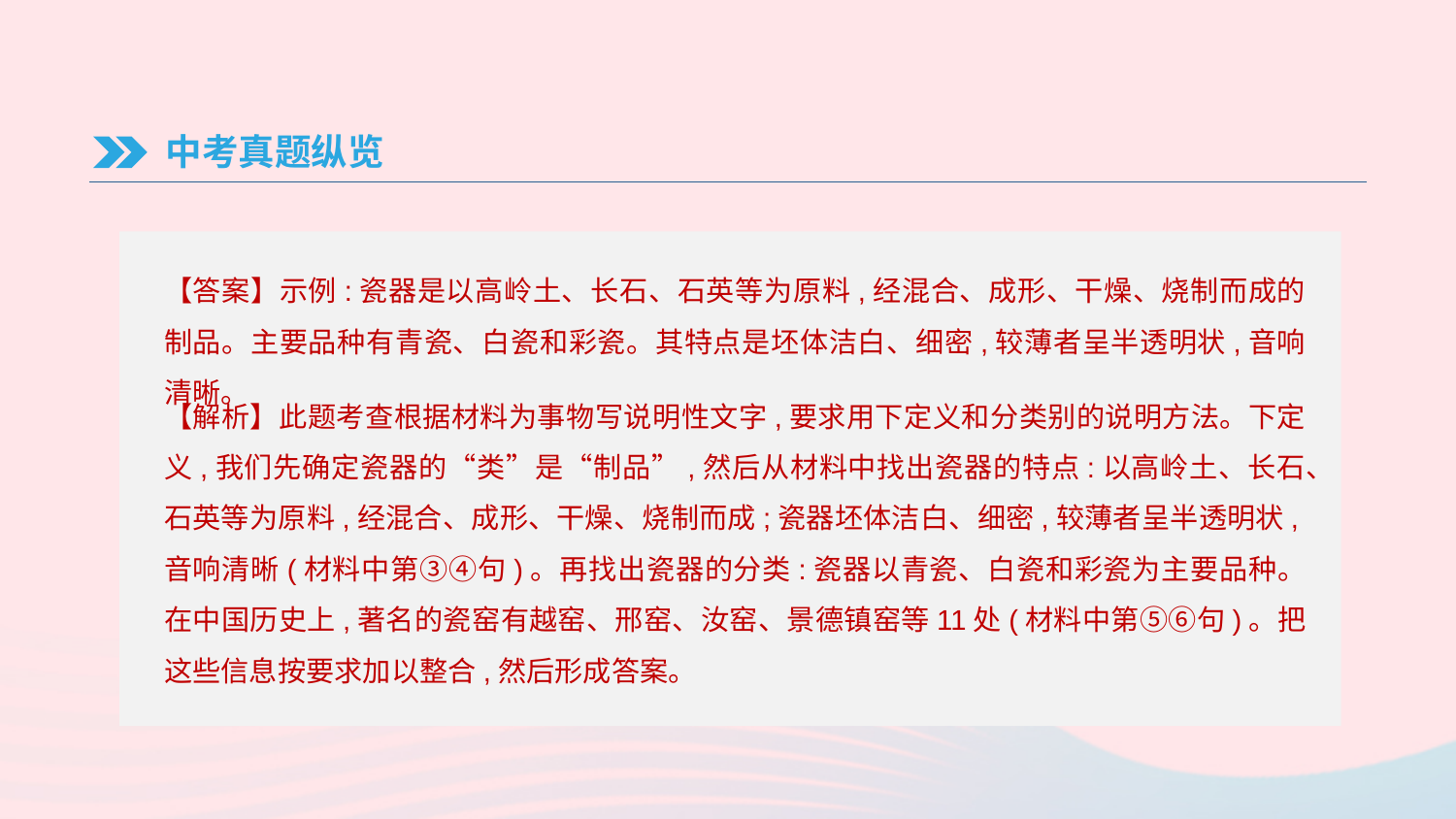

中考真题纵览

【答案】示例:瓷器是以高岭土、长石、石英等为原料,经混合、成形、干燥、烧制而成的制品。主要品种有青瓷、白瓷和彩瓷。其特点是坯体洁白、细密,较薄者呈半透明状,音响清晰。
【解析】此题考查根据材料为事物写说明性文字,要求用下定义和分类别的说明方法。下定义,我们先确定瓷器的“类”是“制品”,然后从材料中找出瓷器的特点:以高岭土、长石、石英等为原料,经混合、成形、干燥、烧制而成;瓷器坯体洁白、细密,较薄者呈半透明状,音响清晰(材料中第③④句)。再找出瓷器的分类:瓷器以青瓷、白瓷和彩瓷为主要品种。在中国历史上,著名的瓷窑有越窑、邢窑、汝窑、景德镇窑等11处(材料中第⑤⑥句)。把这些信息按要求加以整合,然后形成答案。